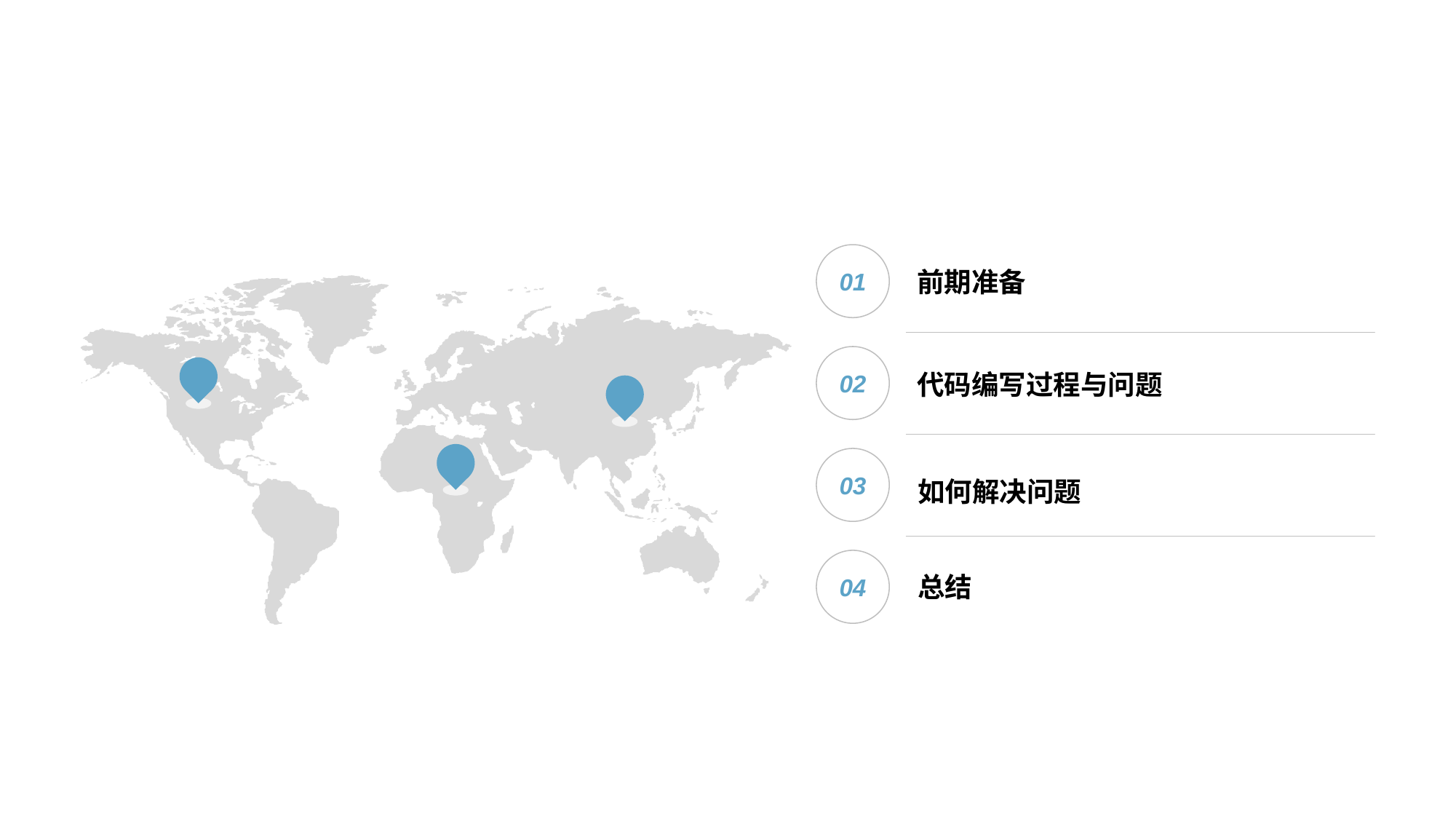

01
前期准备

02

代码编写过程与问题

03

如何解决问题

04
总结